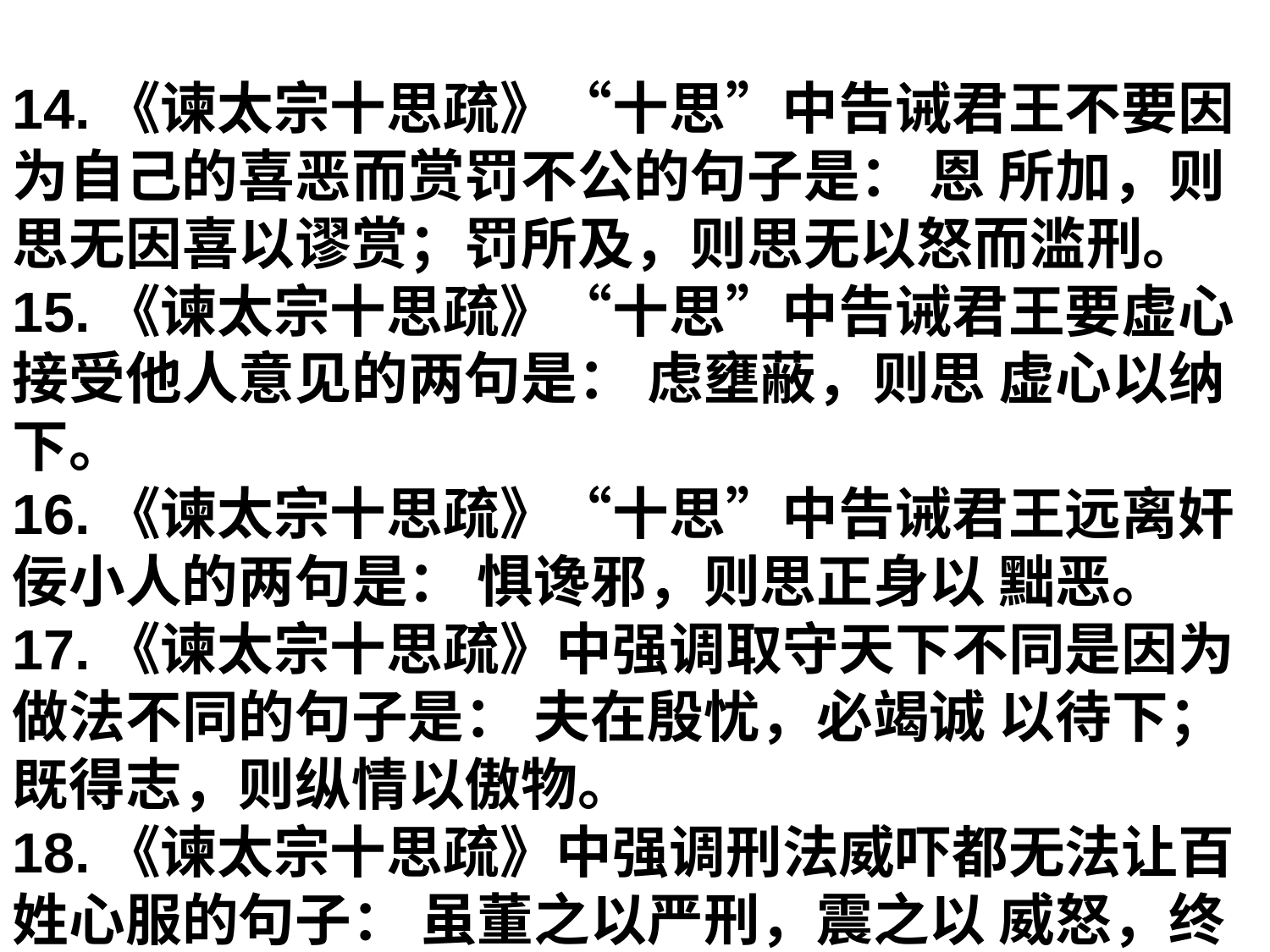

14.《谏太宗十思疏》“十思”中告诫君王不要因为自己的喜恶而赏罚不公的句子是： 恩 所加，则思无因喜以谬赏；罚所及，则思无以怒而滥刑。
15.《谏太宗十思疏》“十思”中告诫君王要虚心接受他人意见的两句是： 虑壅蔽，则思 虚心以纳下。
16.《谏太宗十思疏》“十思”中告诫君王远离奸佞小人的两句是： 惧谗邪，则思正身以 黜恶。
17.《谏太宗十思疏》中强调取守天下不同是因为做法不同的句子是： 夫在殷忧，必竭诚 以待下；既得志，则纵情以傲物。
18.《谏太宗十思疏》中强调刑法威吓都无法让百姓心服的句子： 虽董之以严刑，震之以 威怒，终苟免而不怀仁，貌恭而不心服。